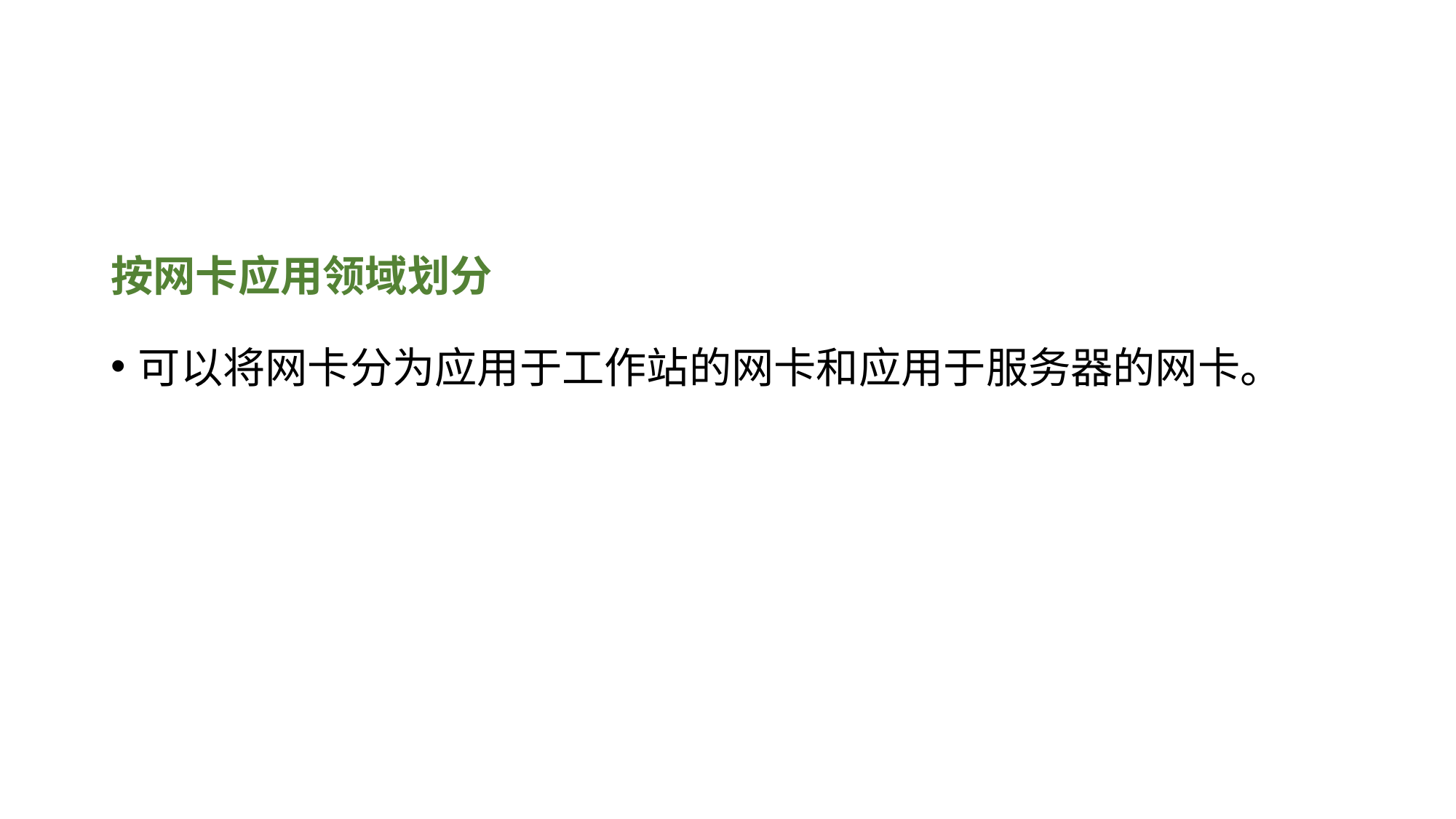

按网卡应用领域划分
可以将网卡分为应用于工作站的网卡和应用于服务器的网卡。